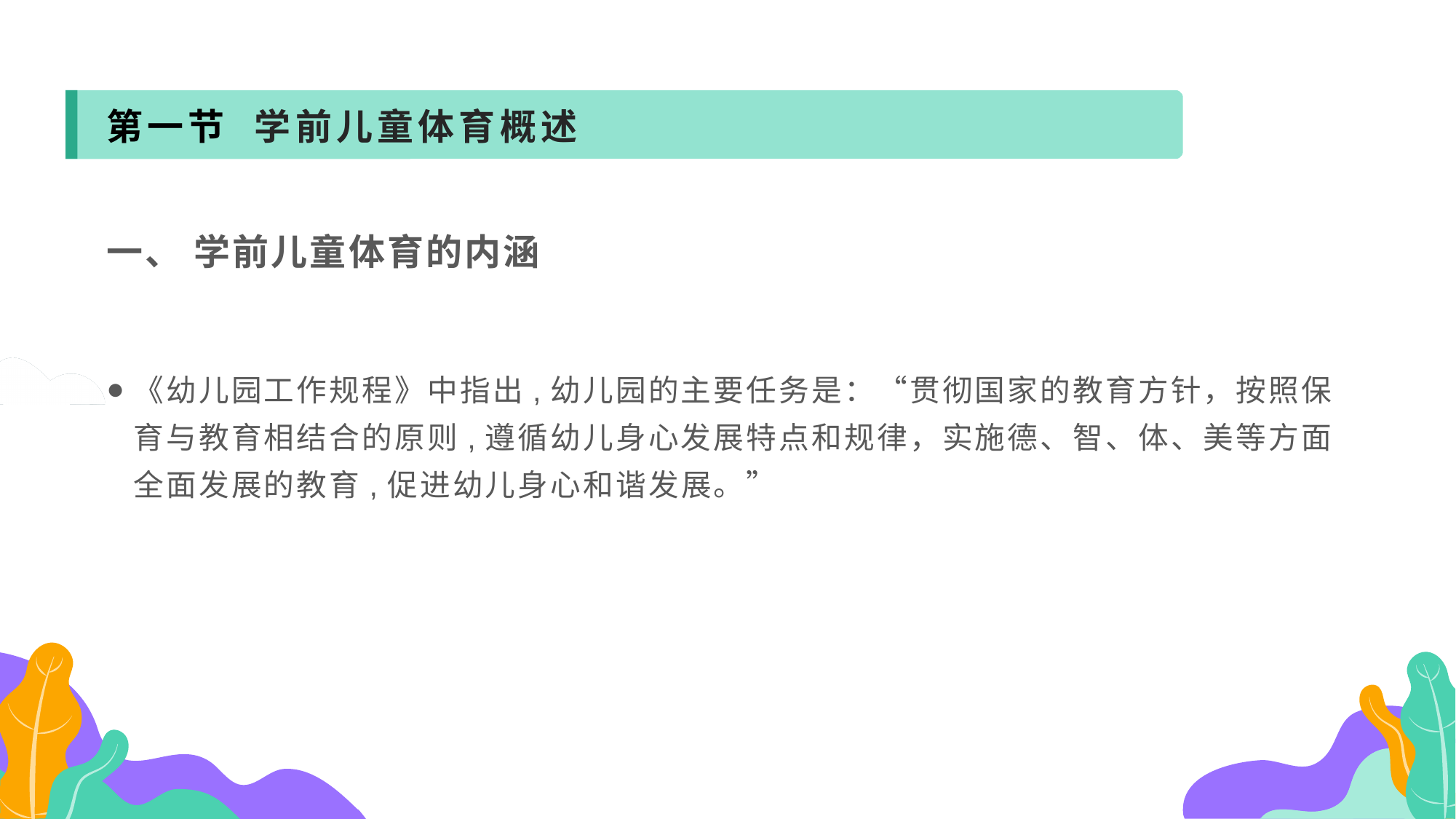

第一节  学前儿童体育概述
一、 学前儿童体育的内涵

《幼儿园工作规程》中指出,幼儿园的主要任务是：“贯彻国家的教育方针，按照保育与教育相结合的原则,遵循幼儿身心发展特点和规律，实施德、智、体、美等方面全面发展的教育,促进幼儿身心和谐发展。”